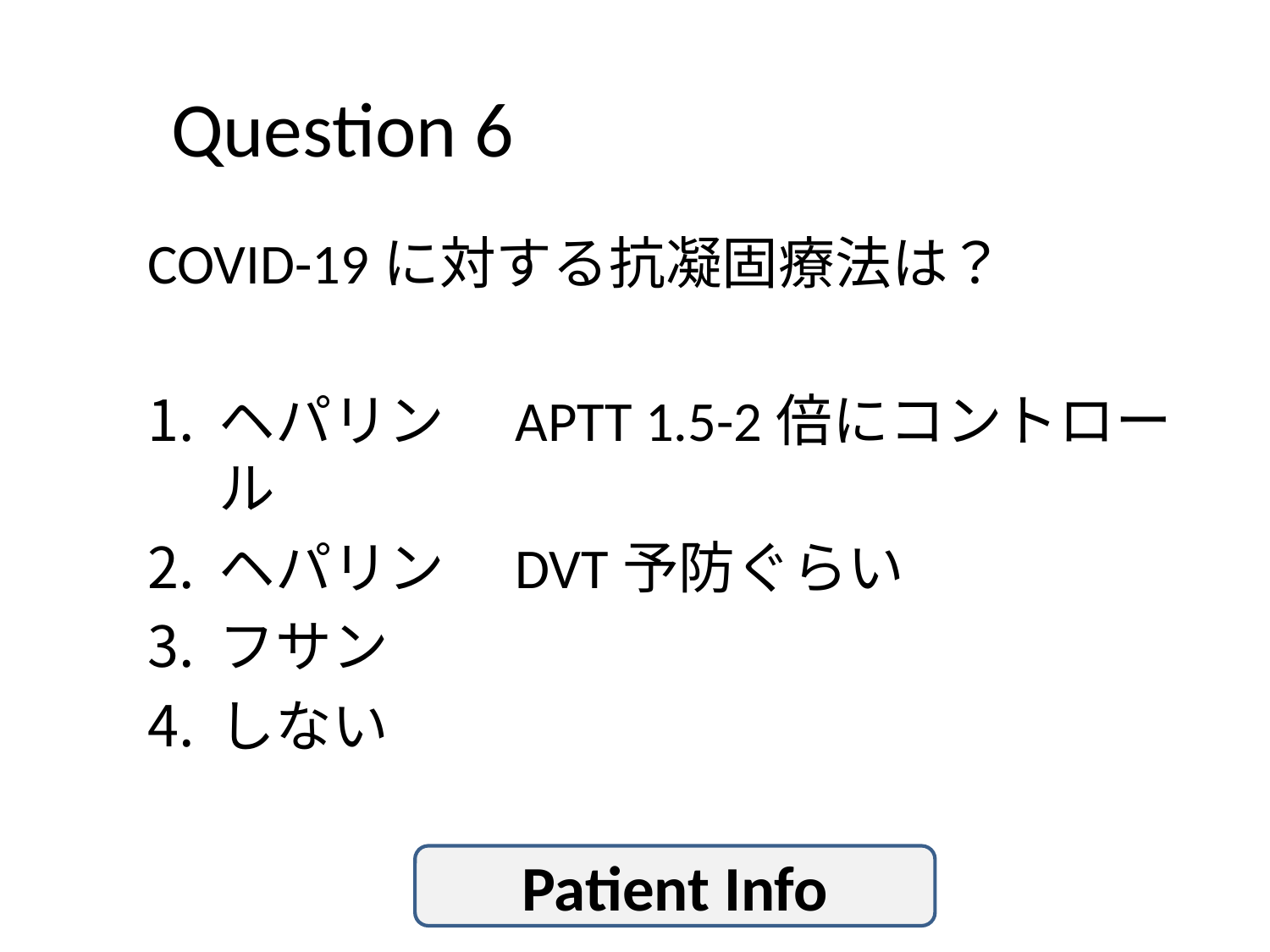

# Question 6
COVID-19に対する抗凝固療法は？

ヘパリン　APTT 1.5-2倍にコントロール
ヘパリン　DVT予防ぐらい
フサン
しない

Patient Info